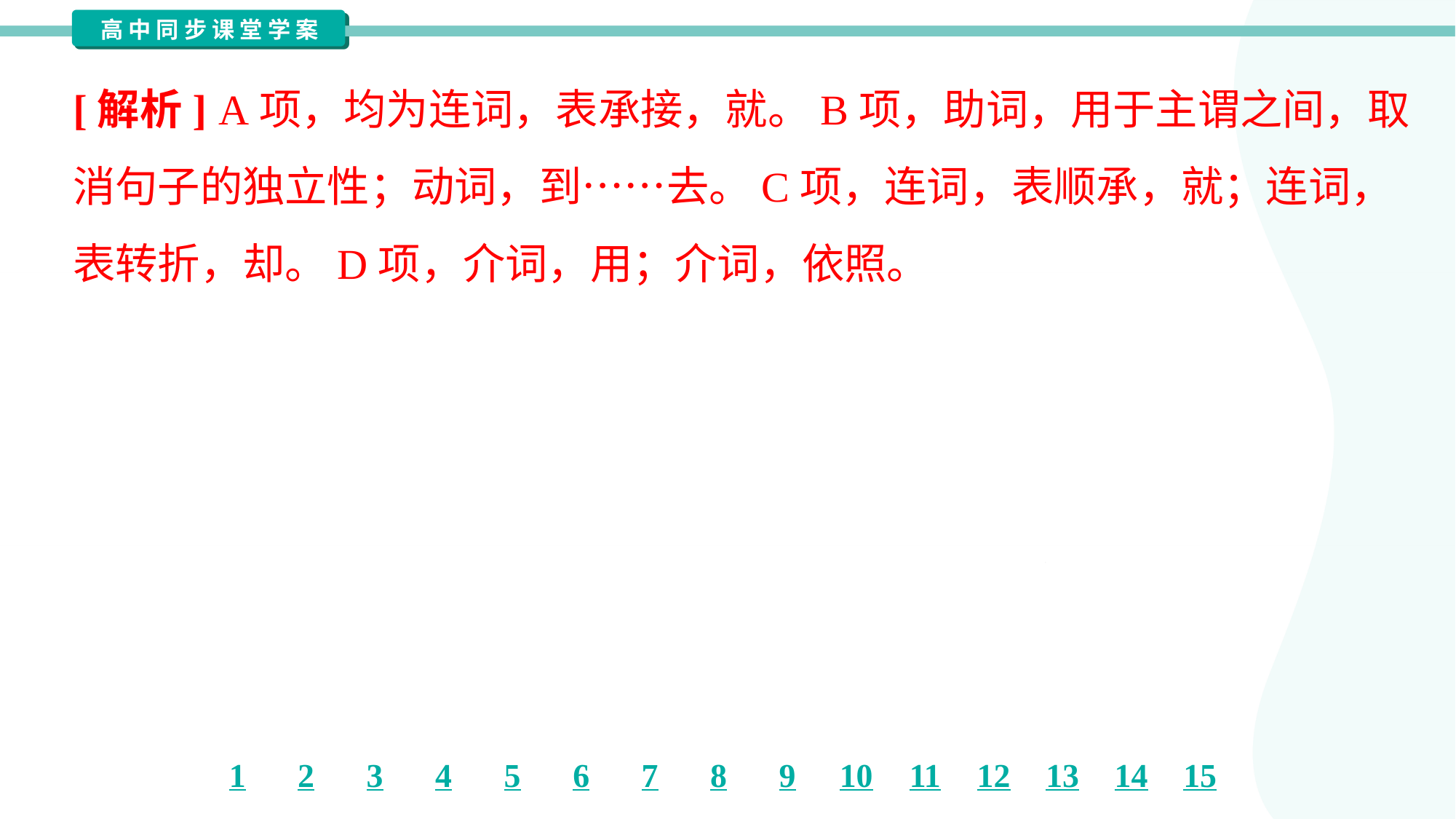

[解析] A项，均为连词，表承接，就。B项，助词，用于主谓之间，取
消句子的独立性；动词，到……去。C项，连词，表顺承，就；连词，
表转折，却。D项，介词，用；介词，依照。